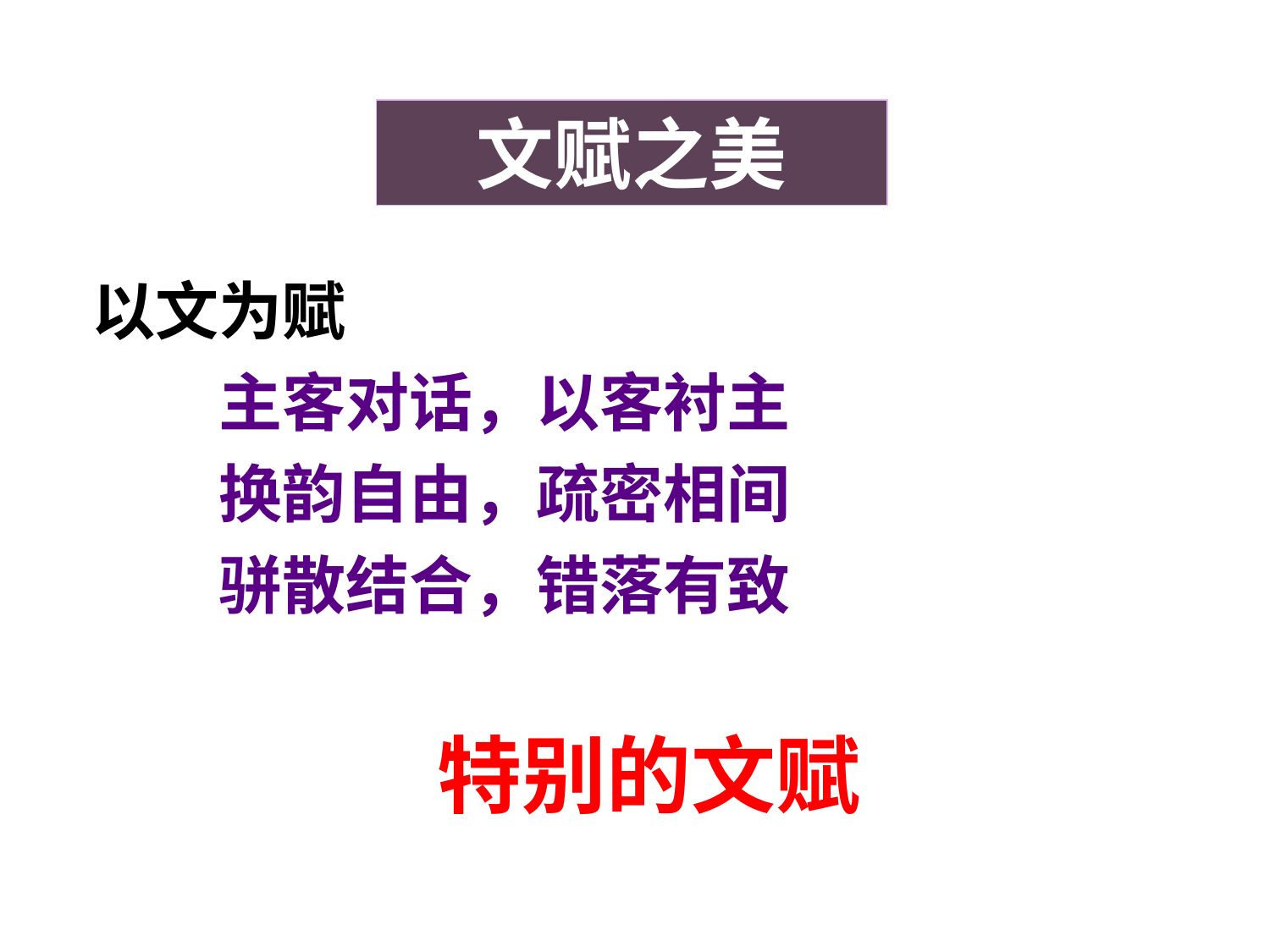

文赋之美
以文为赋
　　主客对话，以客衬主
　　换韵自由，疏密相间
　　骈散结合，错落有致
特别的文赋